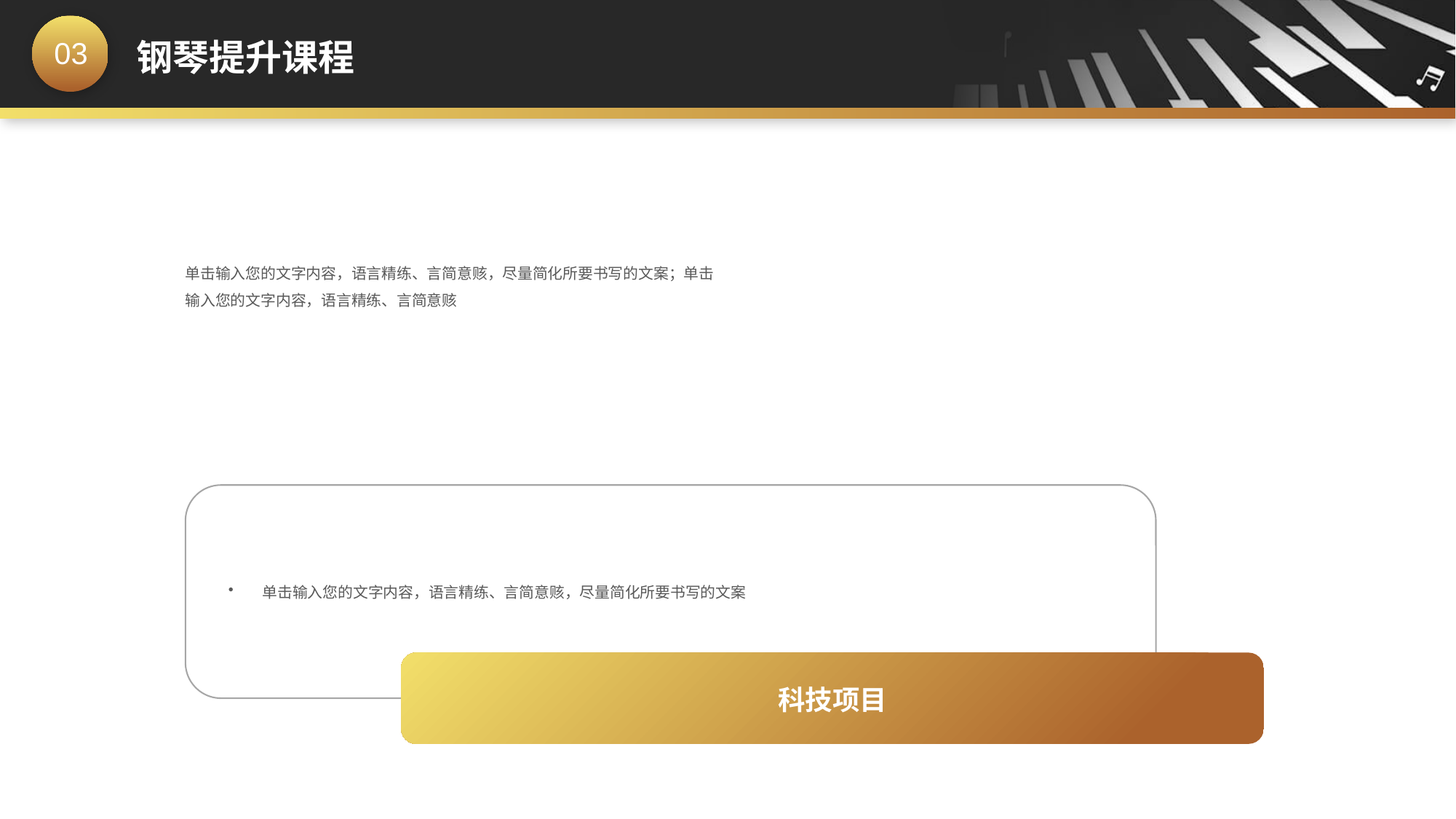

单击输入您的文字内容，语言精练、言简意赅，尽量简化所要书写的文案；单击输入您的文字内容，语言精练、言简意赅
科技项目
单击输入您的文字内容，语言精练、言简意赅，尽量简化所要书写的文案
单击输入您的文字内容，语言精练、言简意赅，尽量简化所要书写的文案
单击输入您的文字内容，语言精练、言简意赅，尽量简化所要书写的文案